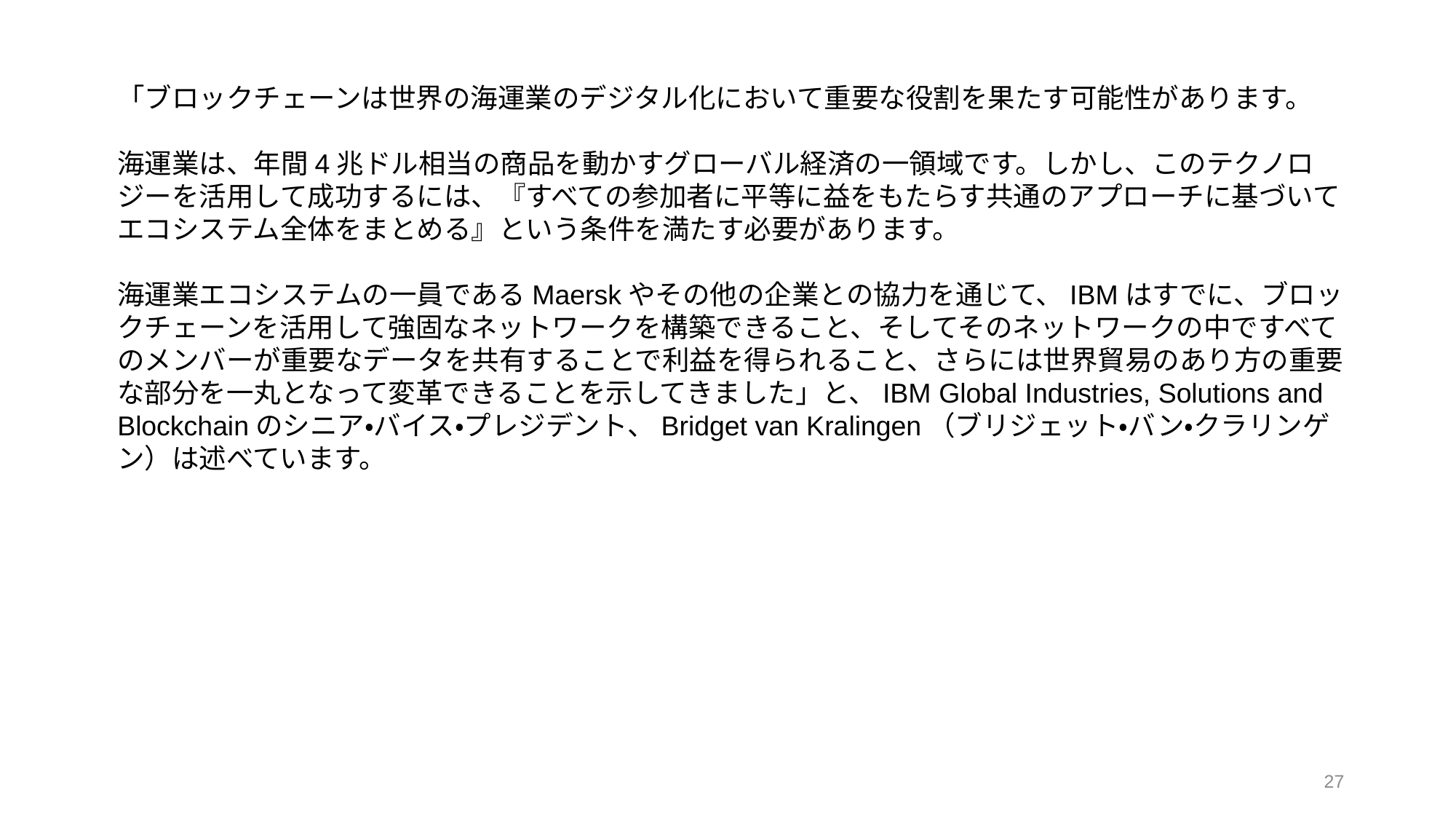

「ブロックチェーンは世界の海運業のデジタル化において重要な役割を果たす可能性があります。

海運業は、年間4兆ドル相当の商品を動かすグローバル経済の一領域です。しかし、このテクノロジーを活用して成功するには、『すべての参加者に平等に益をもたらす共通のアプローチに基づいてエコシステム全体をまとめる』という条件を満たす必要があります。

海運業エコシステムの一員であるMaerskやその他の企業との協力を通じて、IBMはすでに、ブロックチェーンを活用して強固なネットワークを構築できること、そしてそのネットワークの中ですべてのメンバーが重要なデータを共有することで利益を得られること、さらには世界貿易のあり方の重要な部分を一丸となって変革できることを示してきました」と、IBM Global Industries, Solutions and Blockchainのシニア・バイス・プレジデント、Bridget van Kralingen（ブリジェット・バン・クラリンゲン）は述べています。
27